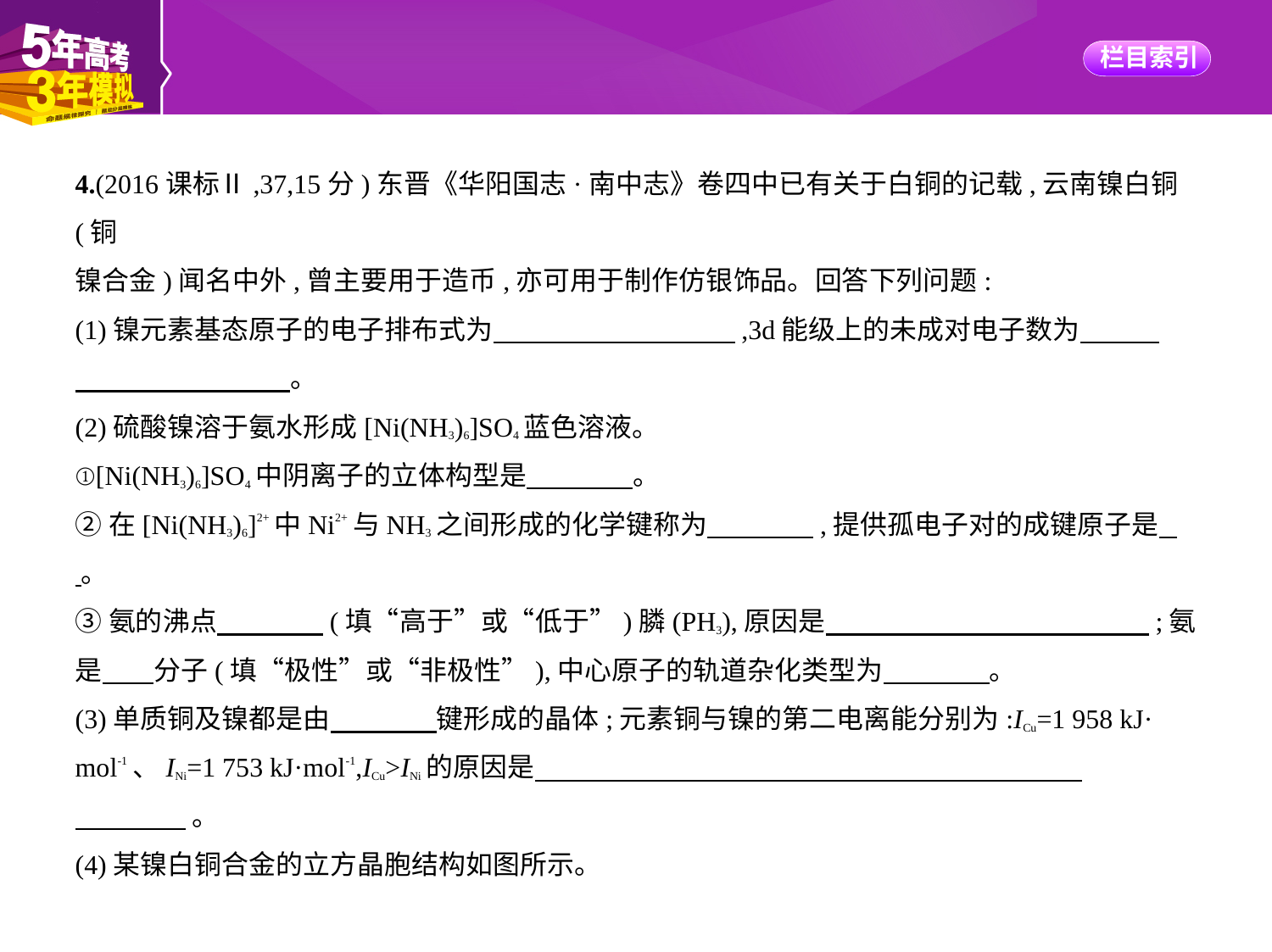

4.(2016课标Ⅱ,37,15分)东晋《华阳国志·南中志》卷四中已有关于白铜的记载,云南镍白铜(铜
镍合金)闻名中外,曾主要用于造币,亦可用于制作仿银饰品。回答下列问题:
(1)镍元素基态原子的电子排布式为　　　　　　　　    ,3d能级上的未成对电子数为　　    
                                   。
(2)硫酸镍溶于氨水形成[Ni(NH3)6]SO4蓝色溶液。
①[Ni(NH3)6]SO4中阴离子的立体构型是　　　    。
②在[Ni(NH3)6]2+中Ni2+与NH3之间形成的化学键称为　　　    ,提供孤电子对的成键原子是    。
③氨的沸点　　　    (填“高于”或“低于”)膦(PH3),原因是　　　　　　　　　　　    ;氨
是　    分子(填“极性”或“非极性”),中心原子的轨道杂化类型为　　　    。
(3)单质铜及镍都是由　　　    键形成的晶体;元素铜与镍的第二电离能分别为:ICu=1 958 kJ·
mol-1、INi=1 753 kJ·mol-1,ICu>INi的原因是
                  。
(4)某镍白铜合金的立方晶胞结构如图所示。